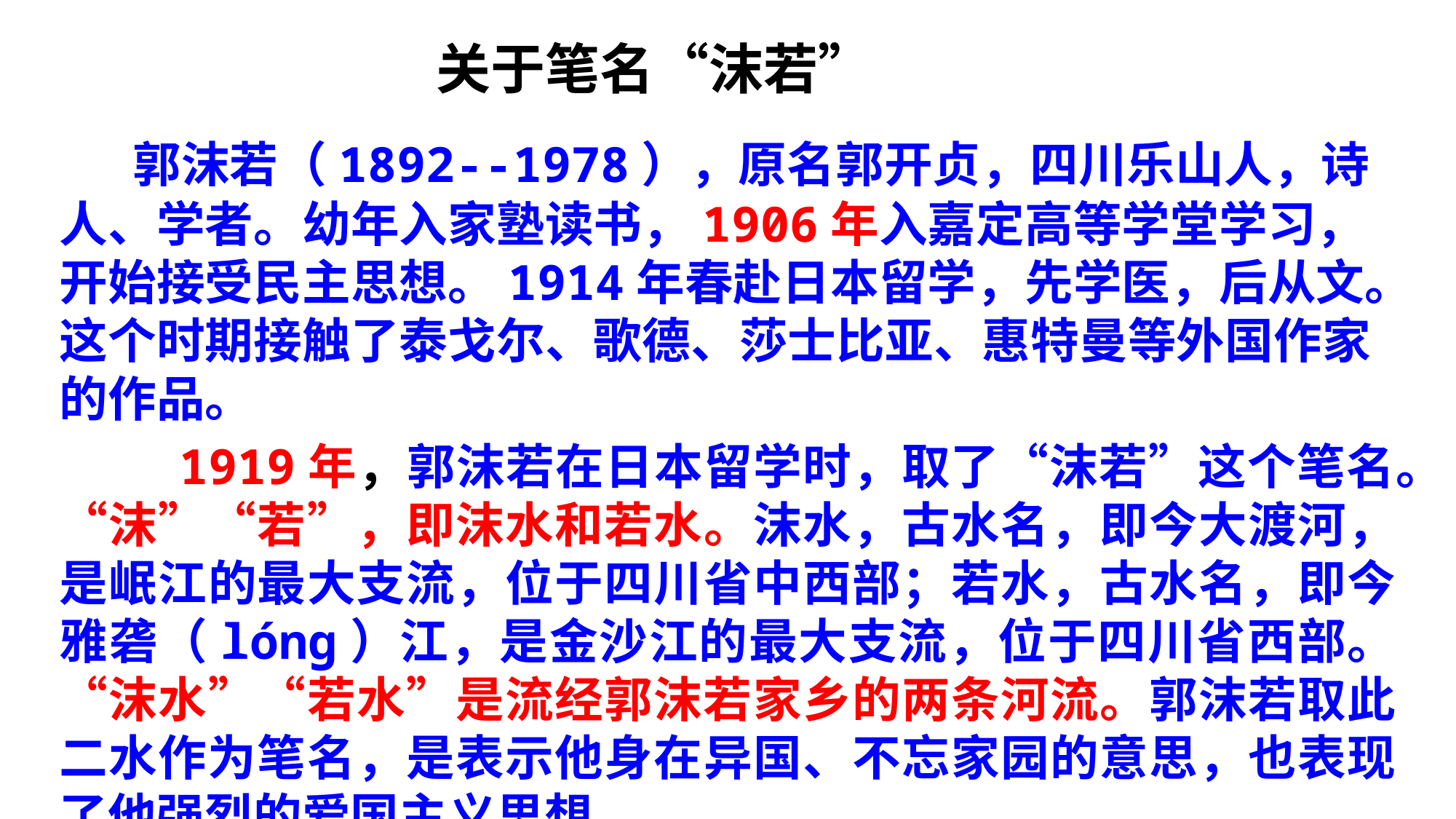

关于笔名“沫若”
    郭沫若（1892--1978），原名郭开贞，四川乐山人，诗人、学者。幼年入家塾读书，1906年入嘉定高等学堂学习，开始接受民主思想。1914年春赴日本留学，先学医，后从文。这个时期接触了泰戈尔、歌德、莎士比亚、惠特曼等外国作家的作品。
    1919年，郭沫若在日本留学时，取了“沫若”这个笔名。“沫”“若”，即沫水和若水。沫水，古水名，即今大渡河，是岷江的最大支流，位于四川省中西部；若水，古水名，即今雅砻（lóng）江，是金沙江的最大支流，位于四川省西部。“沫水”“若水”是流经郭沫若家乡的两条河流。郭沫若取此二水作为笔名，是表示他身在异国、不忘家园的意思，也表现了他强烈的爱国主义思想。